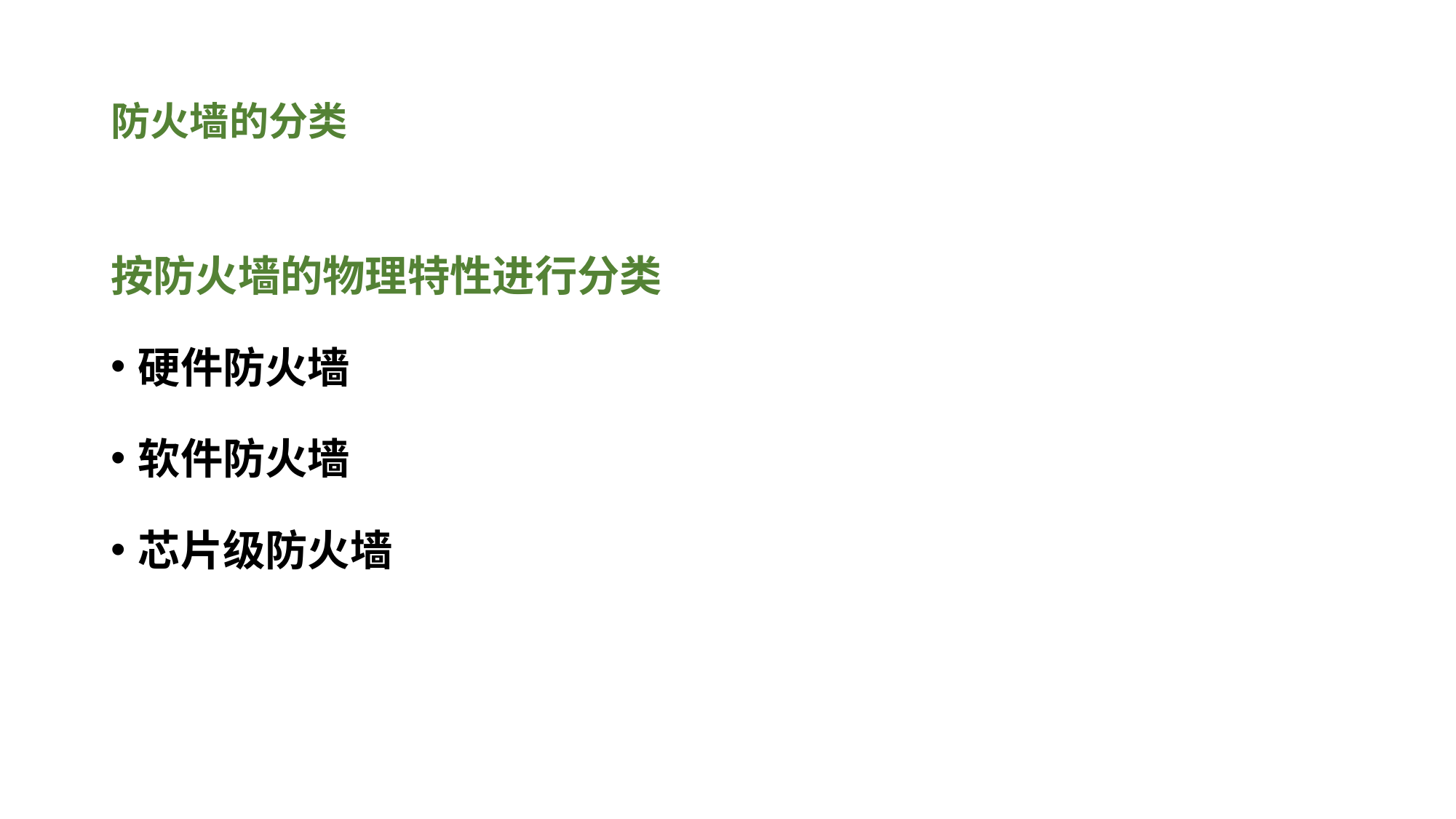

# 防火墙的分类
按防火墙的物理特性进行分类
硬件防火墙
软件防火墙
芯片级防火墙